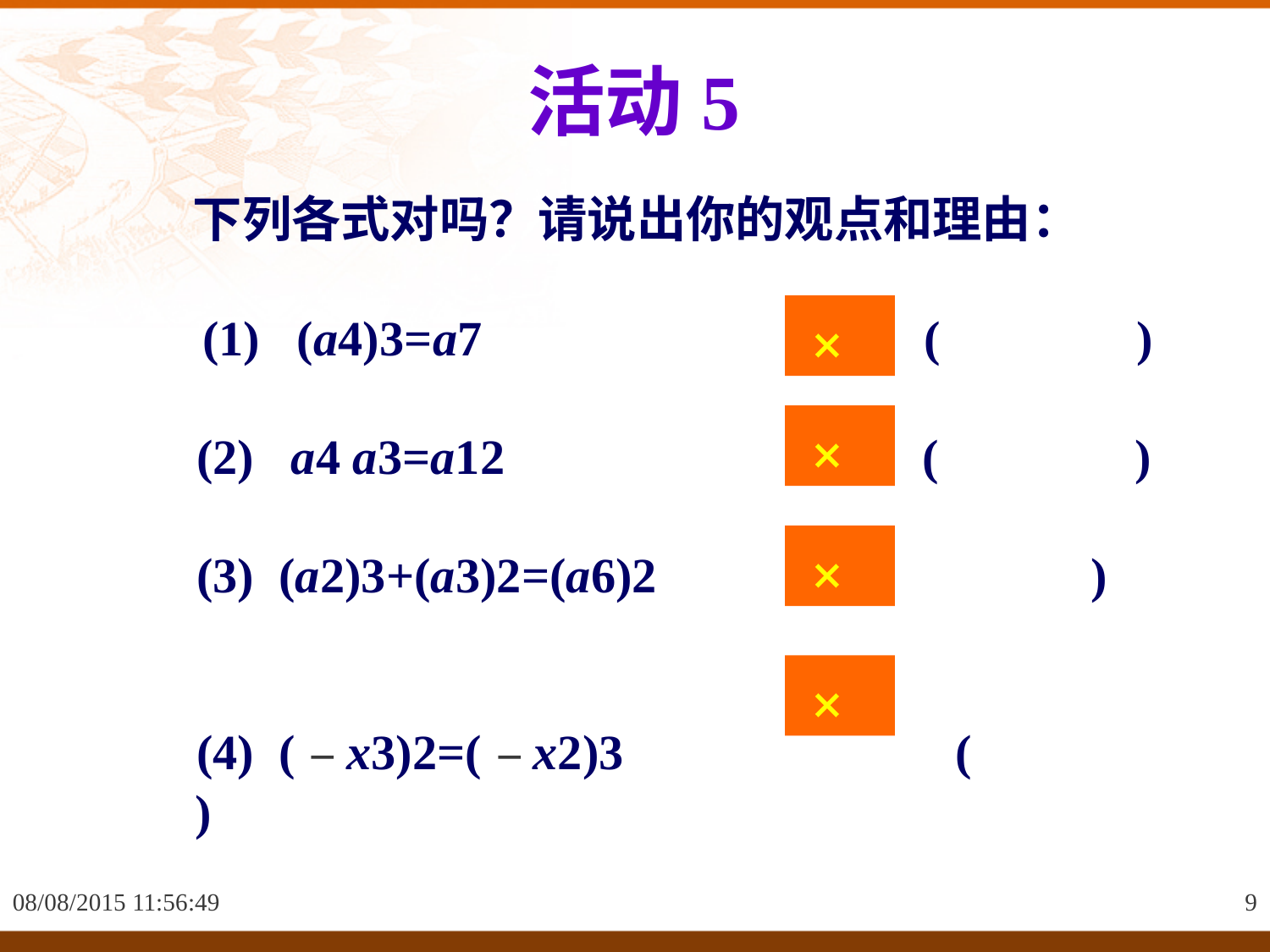

活动5
   下列各式对吗？请说出你的观点和理由：

    (1)   (a4)3=a7                                    (                )

    (2)   a4 a3=a12                                  (                )

    (3)  (a2)3+(a3)2=(a6)2                  (                )

    (4)  (－x3)2=(－x2)3                           (                )
 ×
 ×
 ×
 ×
# 08/08/2015 11:56:49

9